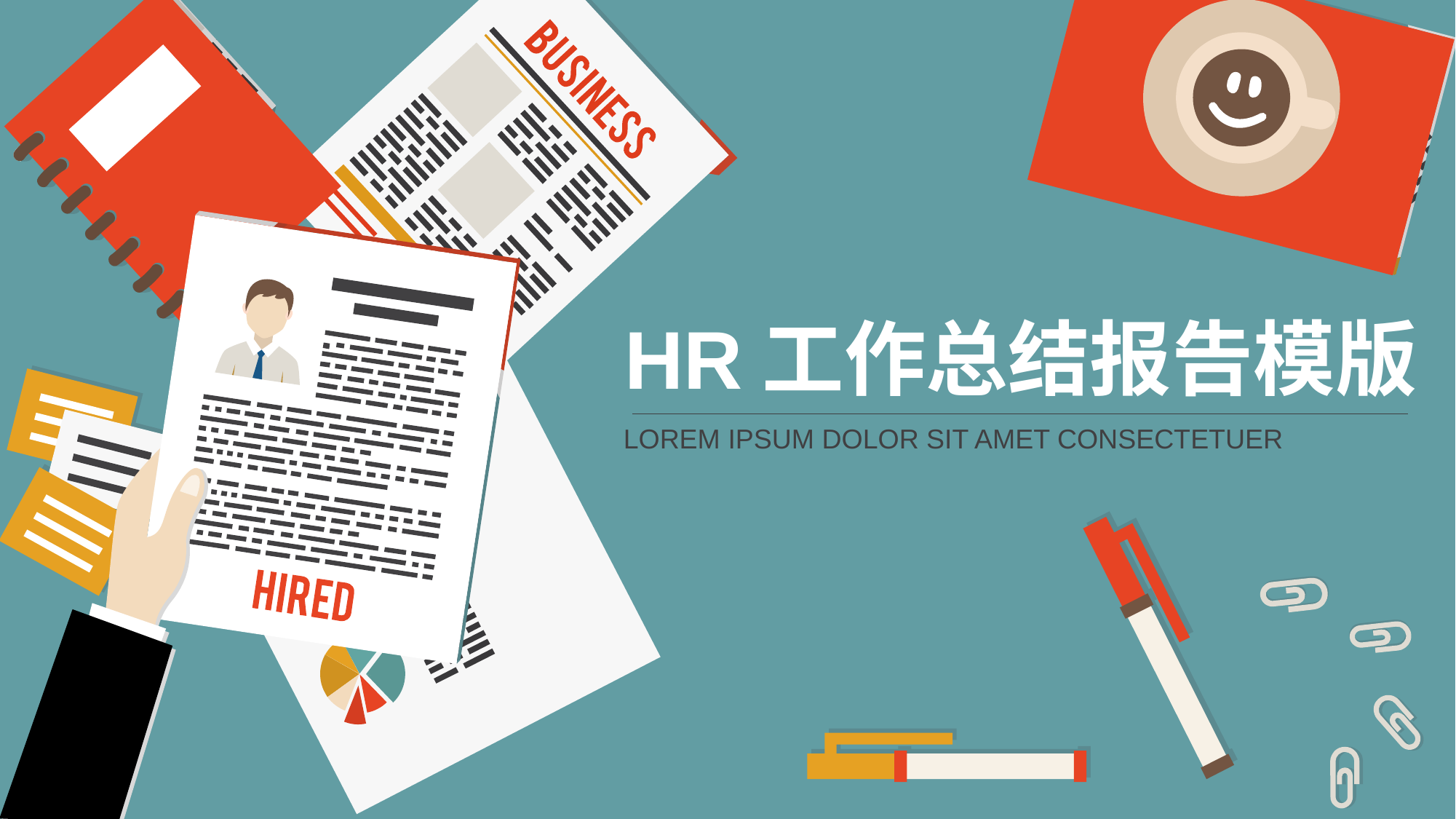

HR工作总结报告模版

LOREM IPSUM DOLOR SIT AMET CONSECTETUER